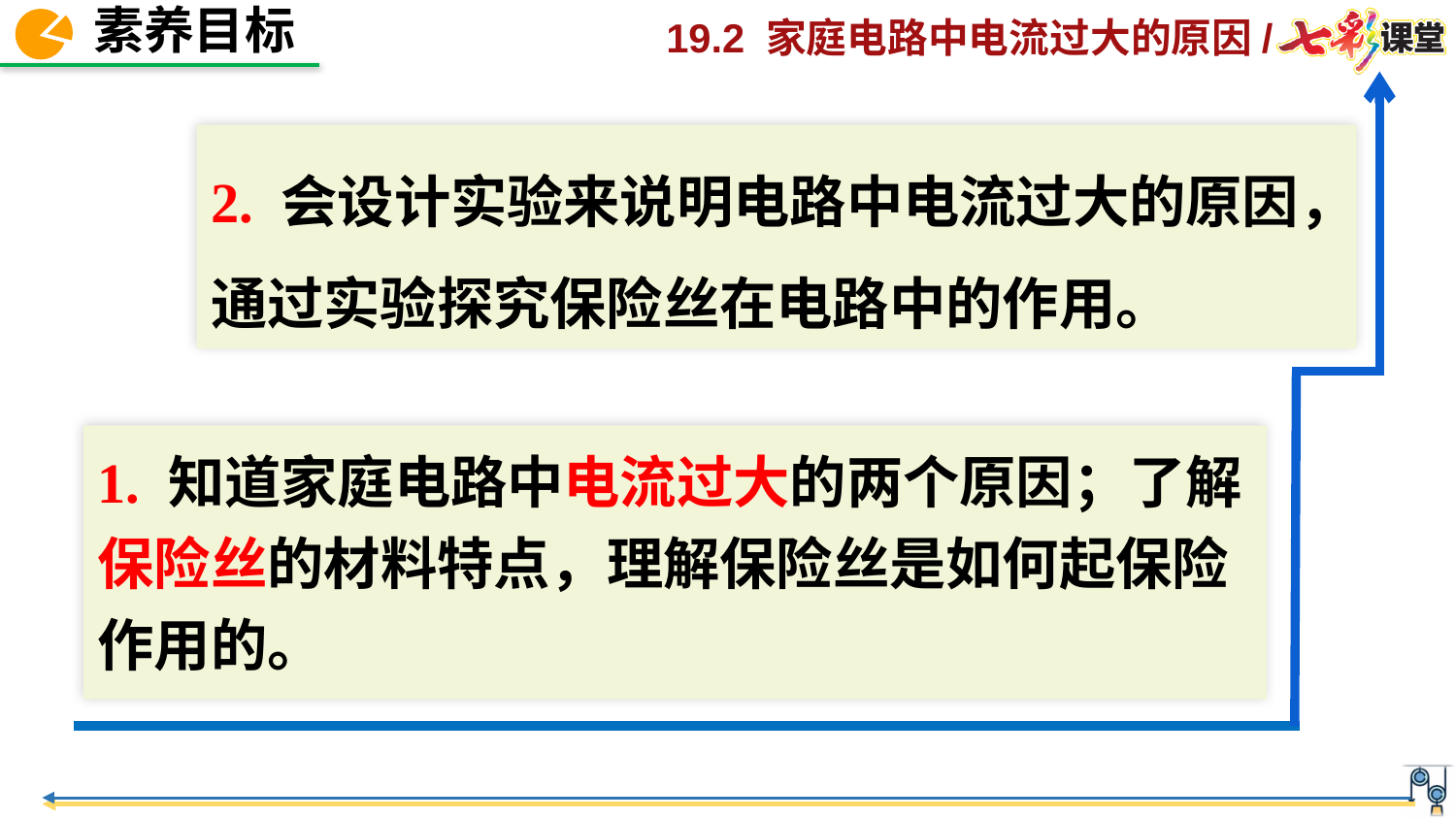

2. 会设计实验来说明电路中电流过大的原因，通过实验探究保险丝在电路中的作用。
1. 知道家庭电路中电流过大的两个原因；了解保险丝的材料特点，理解保险丝是如何起保险作用的。